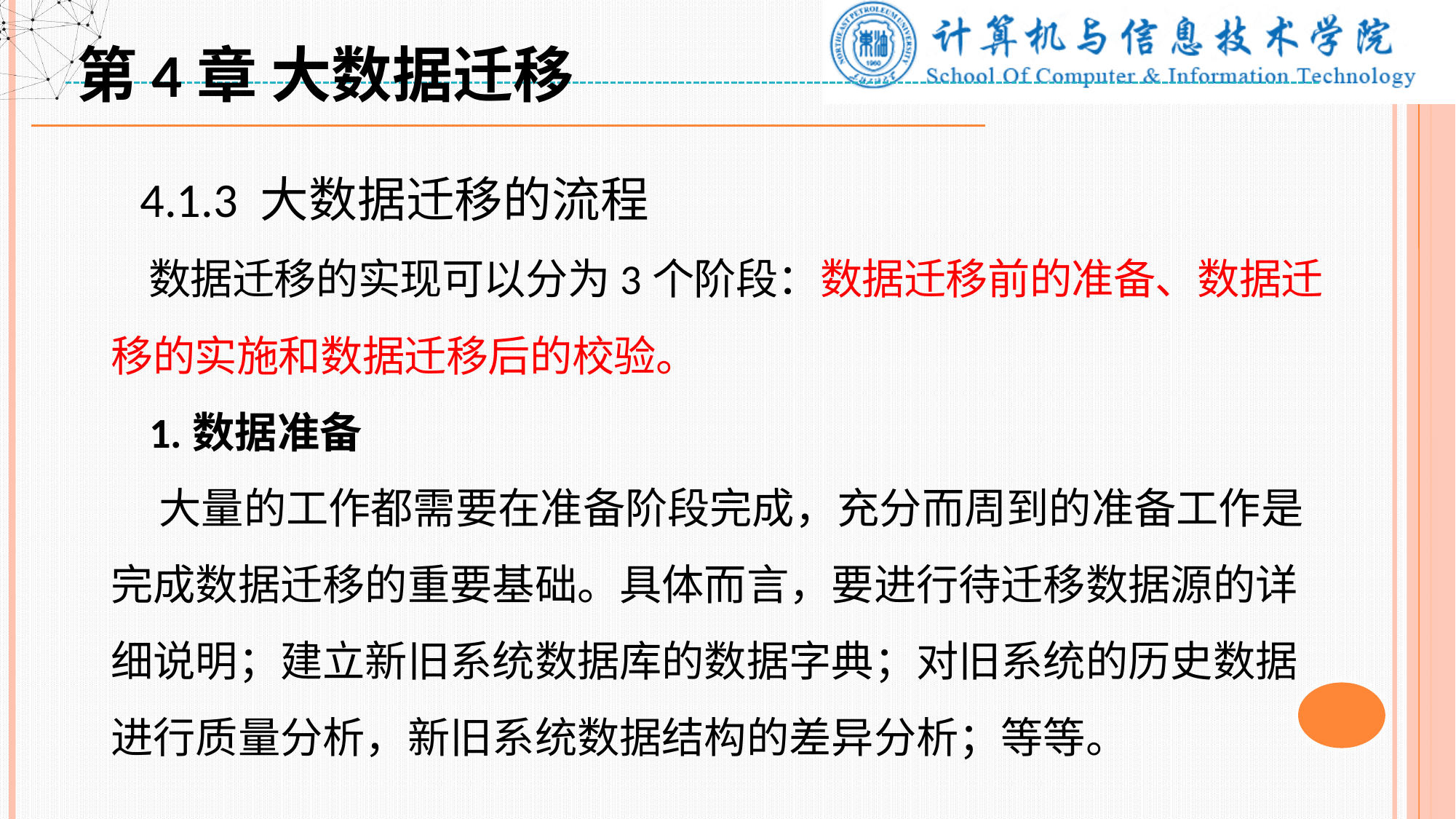

第4章 大数据迁移
   4.1.3 大数据迁移的流程
   数据迁移的实现可以分为3个阶段：数据迁移前的准备、数据迁移的实施和数据迁移后的校验。
    1.数据准备
    大量的工作都需要在准备阶段完成，充分而周到的准备工作是完成数据迁移的重要基础。具体而言，要进行待迁移数据源的详细说明；建立新旧系统数据库的数据字典；对旧系统的历史数据进行质量分析，新旧系统数据结构的差异分析；等等。